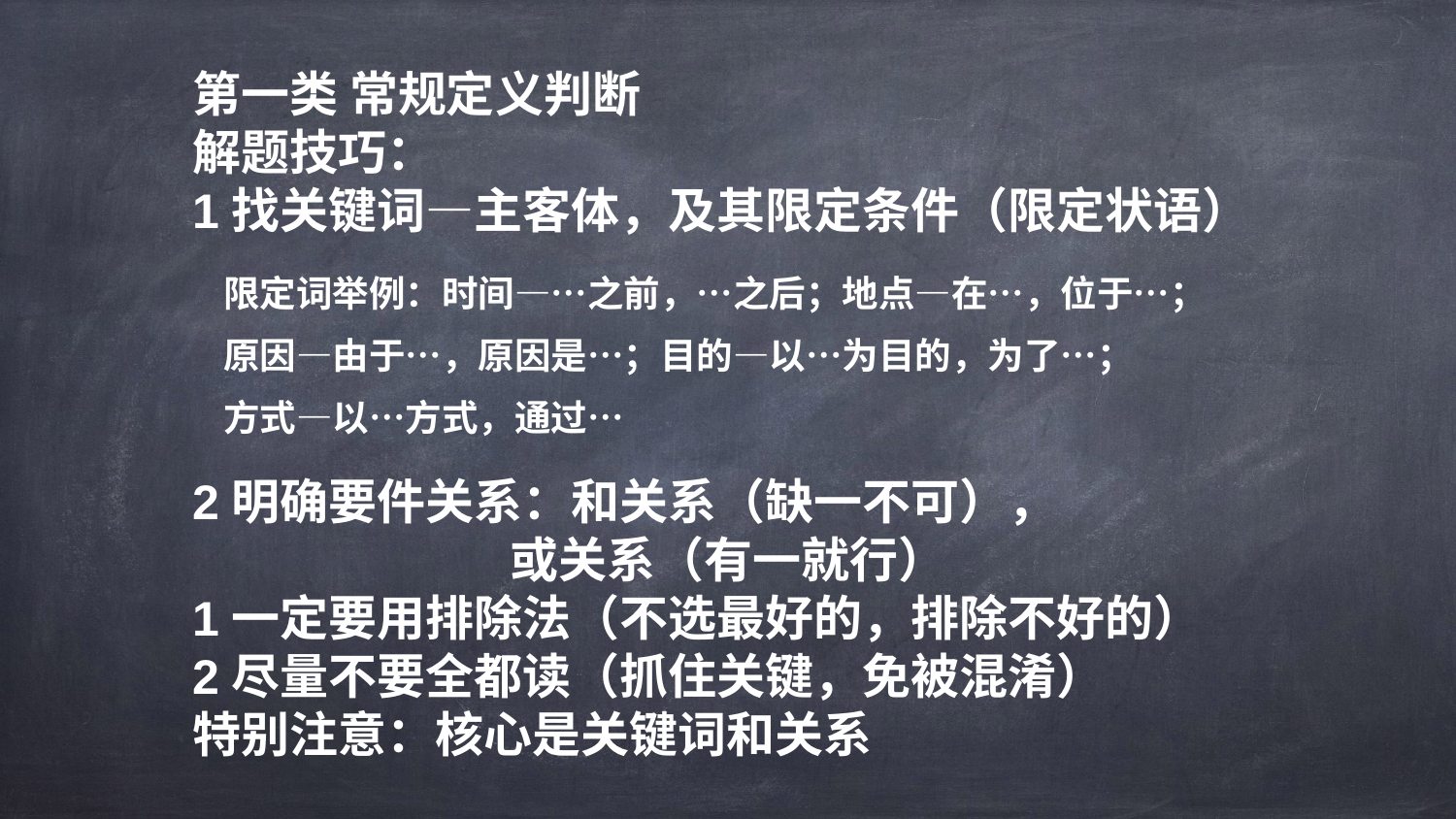

第一类 常规定义判断
解题技巧：
1找关键词—主客体，及其限定条件（限定状语）

2明确要件关系：和关系（缺一不可），
                            或关系（有一就行）
1一定要用排除法（不选最好的，排除不好的）
2尽量不要全都读（抓住关键，免被混淆）
特别注意：核心是关键词和关系
限定词举例：时间—…之前，…之后；地点—在…，位于…；
原因—由于…，原因是…；目的—以…为目的，为了…；
方式—以…方式，通过…